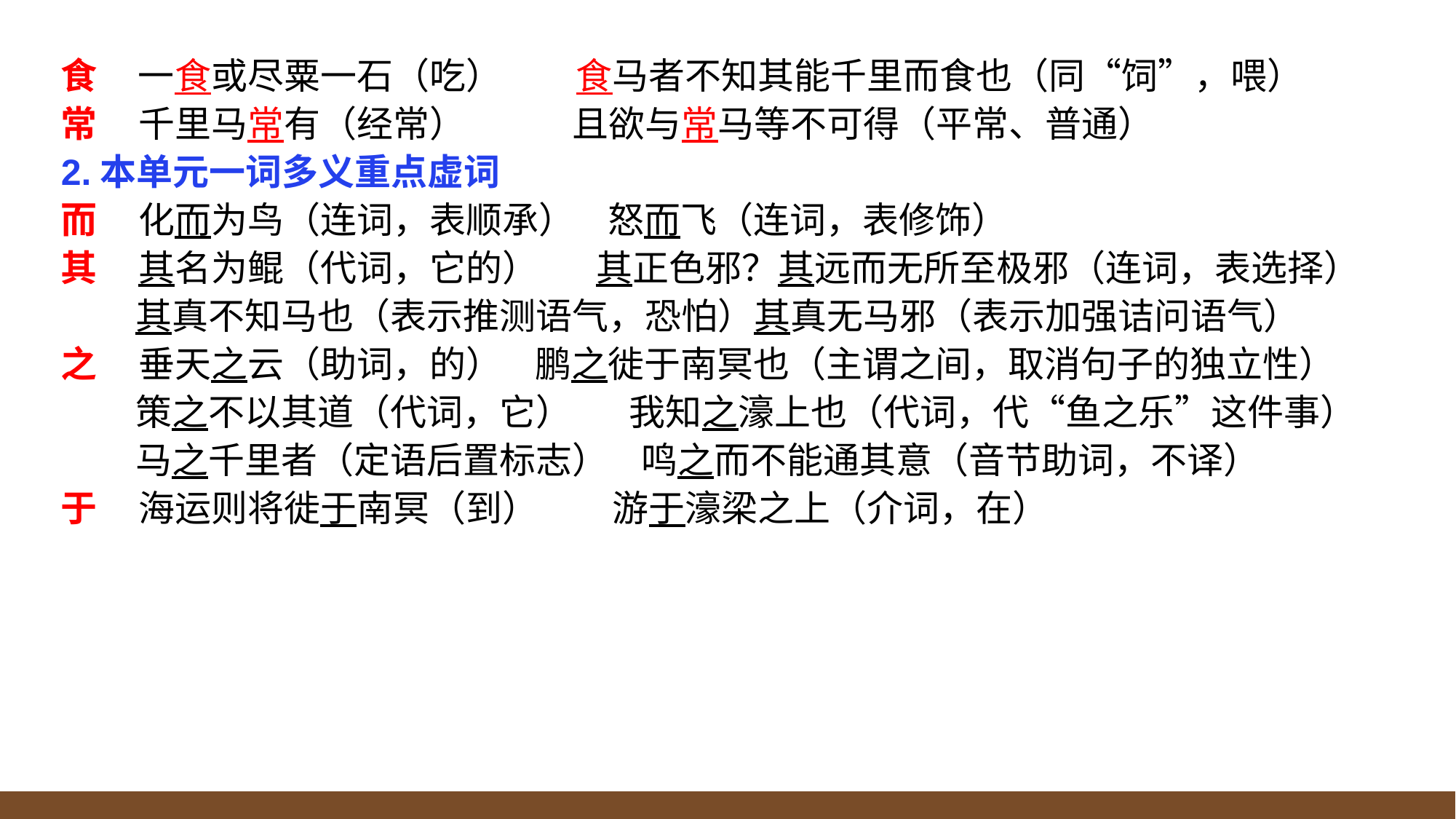

食     一食或尽粟一石（吃）         食马者不知其能千里而食也（同“饲”，喂）
常     千里马常有（经常）             且欲与常马等不可得（平常、普通）
2.本单元一词多义重点虚词
而     化而为鸟（连词，表顺承）    怒而飞（连词，表修饰）
其     其名为鲲（代词，它的）       其正色邪？其远而无所至极邪（连词，表选择）
        其真不知马也（表示推测语气，恐怕）其真无马邪（表示加强诘问语气）
之     垂天之云（助词，的）    鹏之徙于南冥也（主谓之间，取消句子的独立性）
        策之不以其道（代词，它）       我知之濠上也（代词，代“鱼之乐”这件事）
        马之千里者（定语后置标志）    鸣之而不能通其意（音节助词，不译）
于     海运则将徙于南冥（到）         游于濠梁之上（介词，在）